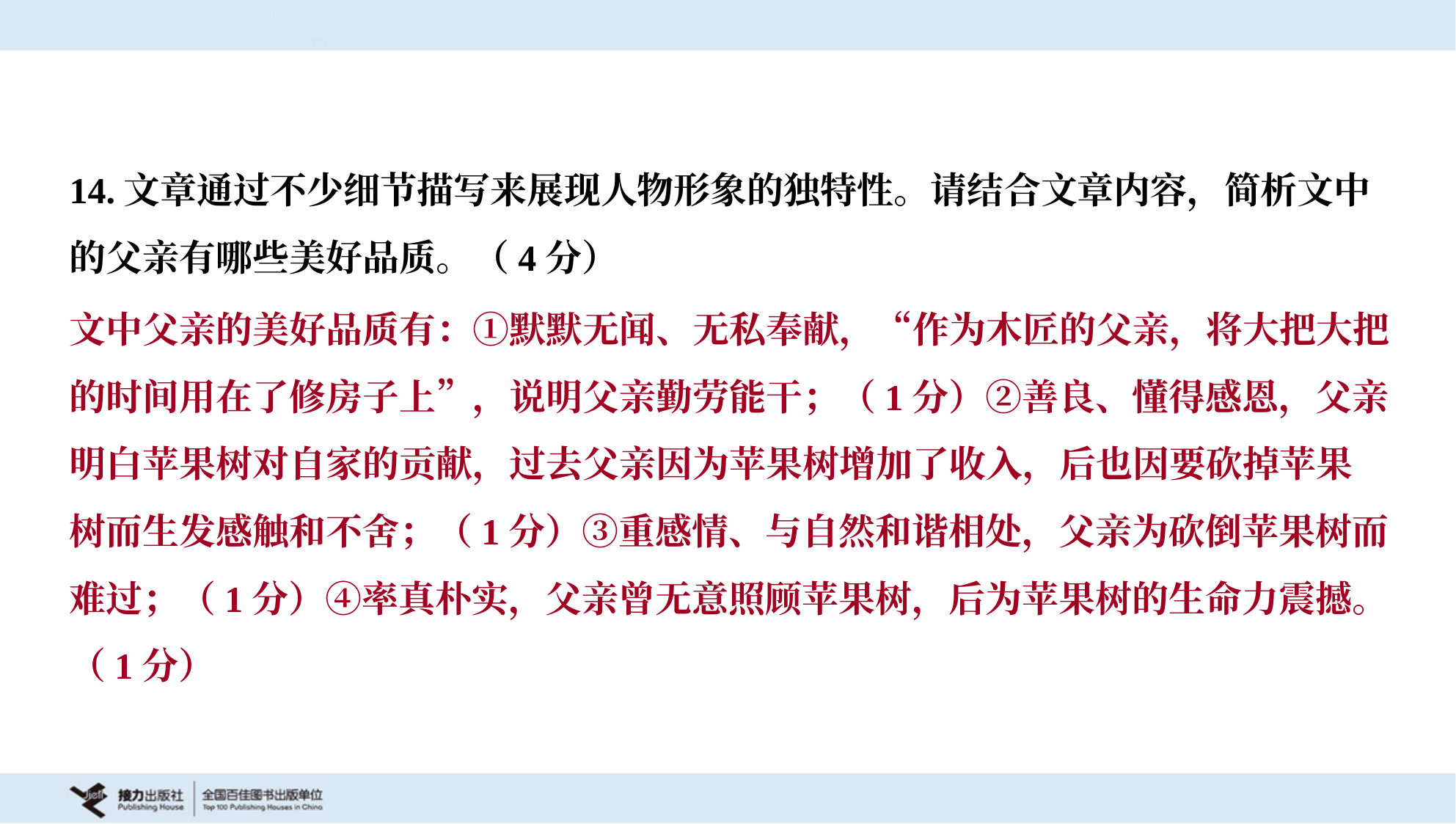

14.文章通过不少细节描写来展现人物形象的独特性。请结合文章内容，简析文中
的父亲有哪些美好品质。（4分）
文中父亲的美好品质有：①默默无闻、无私奉献，“作为木匠的父亲，将大把大把
的时间用在了修房子上”，说明父亲勤劳能干；（1分）②善良、懂得感恩，父亲
明白苹果树对自家的贡献，过去父亲因为苹果树增加了收入，后也因要砍掉苹果
树而生发感触和不舍；（1分）③重感情、与自然和谐相处，父亲为砍倒苹果树而
难过；（1分）④率真朴实，父亲曾无意照顾苹果树，后为苹果树的生命力震撼。
（1分）